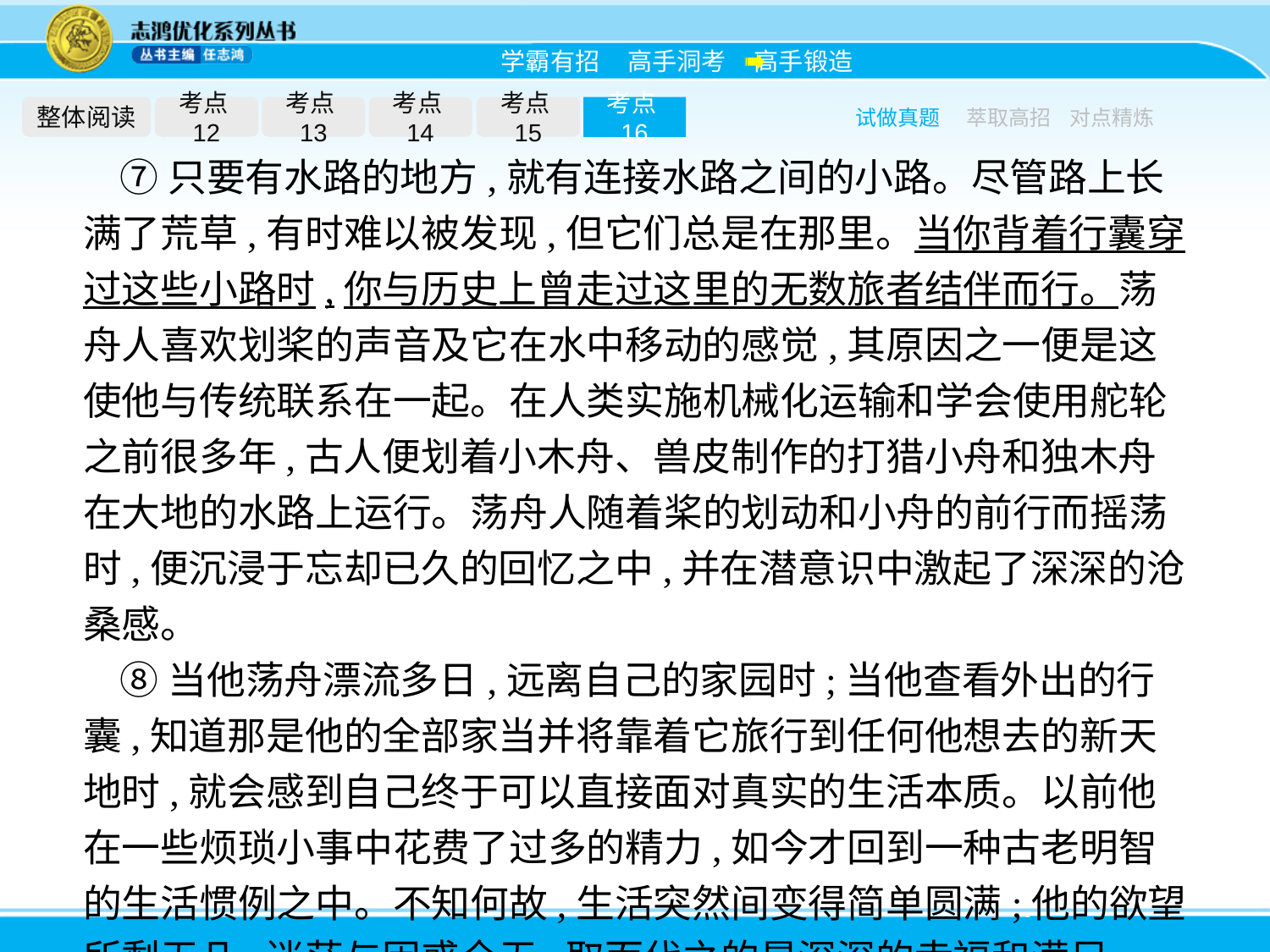

整体阅读
考点12
考点13
考点14
考点15
考点16
试做真题
萃取高招
对点精炼
⑦只要有水路的地方,就有连接水路之间的小路。尽管路上长满了荒草,有时难以被发现,但它们总是在那里。当你背着行囊穿过这些小路时,你与历史上曾走过这里的无数旅者结伴而行。荡舟人喜欢划桨的声音及它在水中移动的感觉,其原因之一便是这使他与传统联系在一起。在人类实施机械化运输和学会使用舵轮之前很多年,古人便划着小木舟、兽皮制作的打猎小舟和独木舟在大地的水路上运行。荡舟人随着桨的划动和小舟的前行而摇荡时,便沉浸于忘却已久的回忆之中,并在潜意识中激起了深深的沧桑感。
⑧当他荡舟漂流多日,远离自己的家园时;当他查看外出的行囊,知道那是他的全部家当并将靠着它旅行到任何他想去的新天地时,就会感到自己终于可以直接面对真实的生活本质。以前他在一些烦琐小事中花费了过多的精力,如今才回到一种古老明智的生活惯例之中。不知何故,生活突然间变得简单圆满;他的欲望所剩无几,迷茫与困惑全无,取而代之的是深深的幸福和满足。